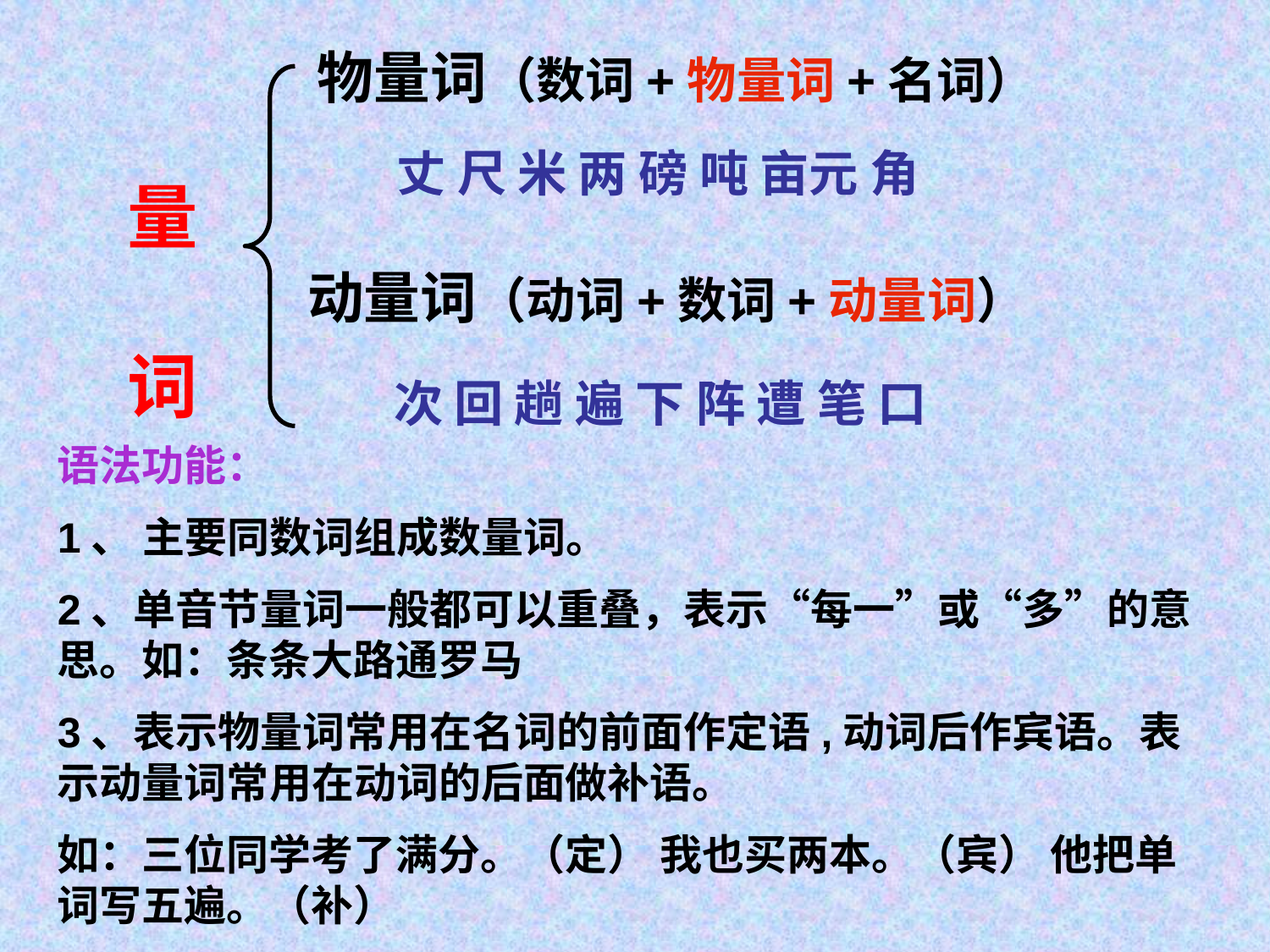

物量词（数词+物量词+名词）

丈 尺 米 两 磅 吨 亩元 角
量    词
动量词（动词+数词+动量词）
次 回 趟 遍 下 阵 遭 笔 口
语法功能：
1、 主要同数词组成数量词。
2、单音节量词一般都可以重叠，表示“每一”或“多”的意思。如：条条大路通罗马
3、表示物量词常用在名词的前面作定语,动词后作宾语。表示动量词常用在动词的后面做补语。
如：三位同学考了满分。（定） 我也买两本。（宾） 他把单词写五遍。（补）